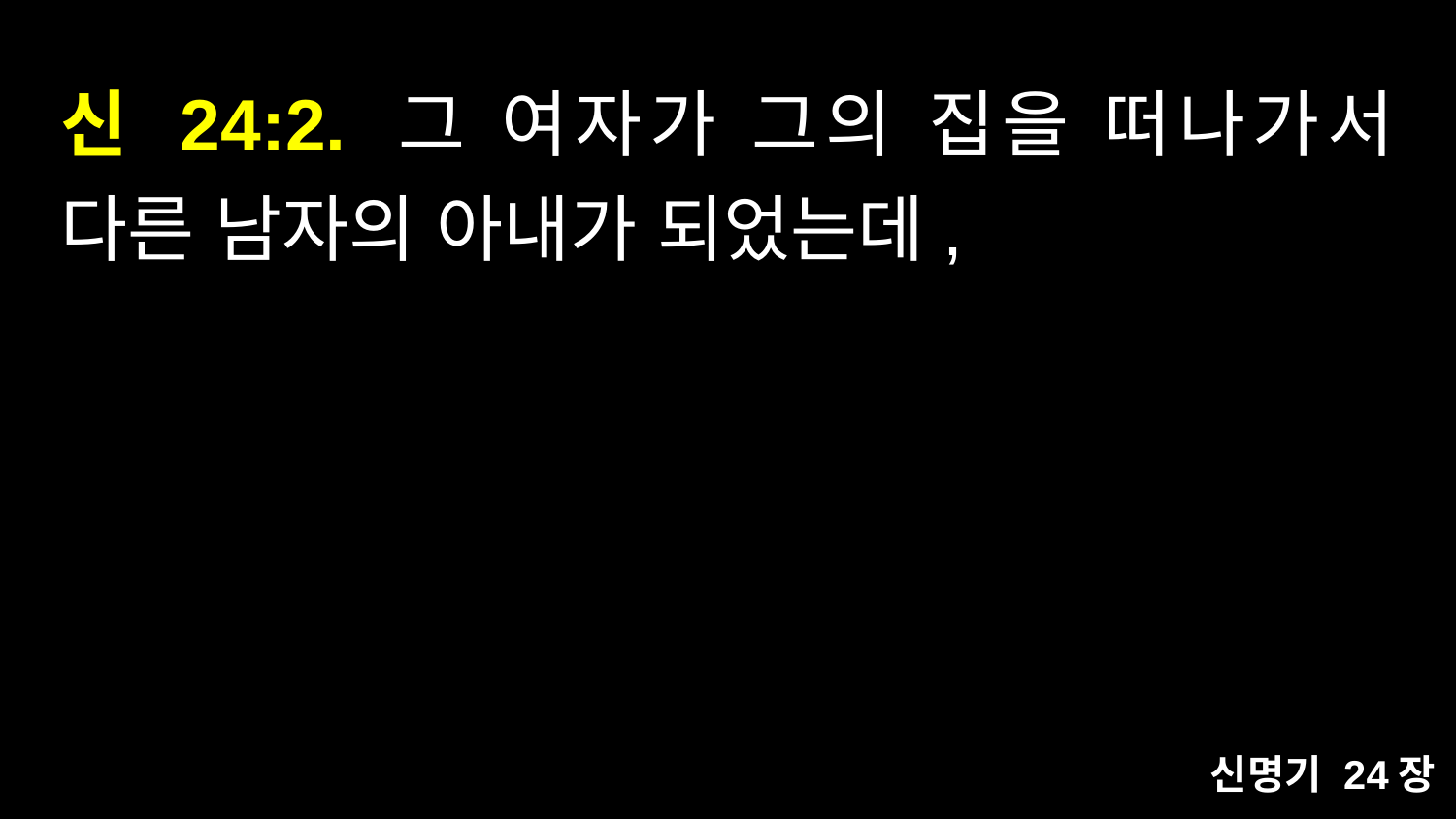

# 신 24:2. 그 여자가 그의 집을 떠나가서 다른 남자의 아내가 되었는데,
신명기 24장